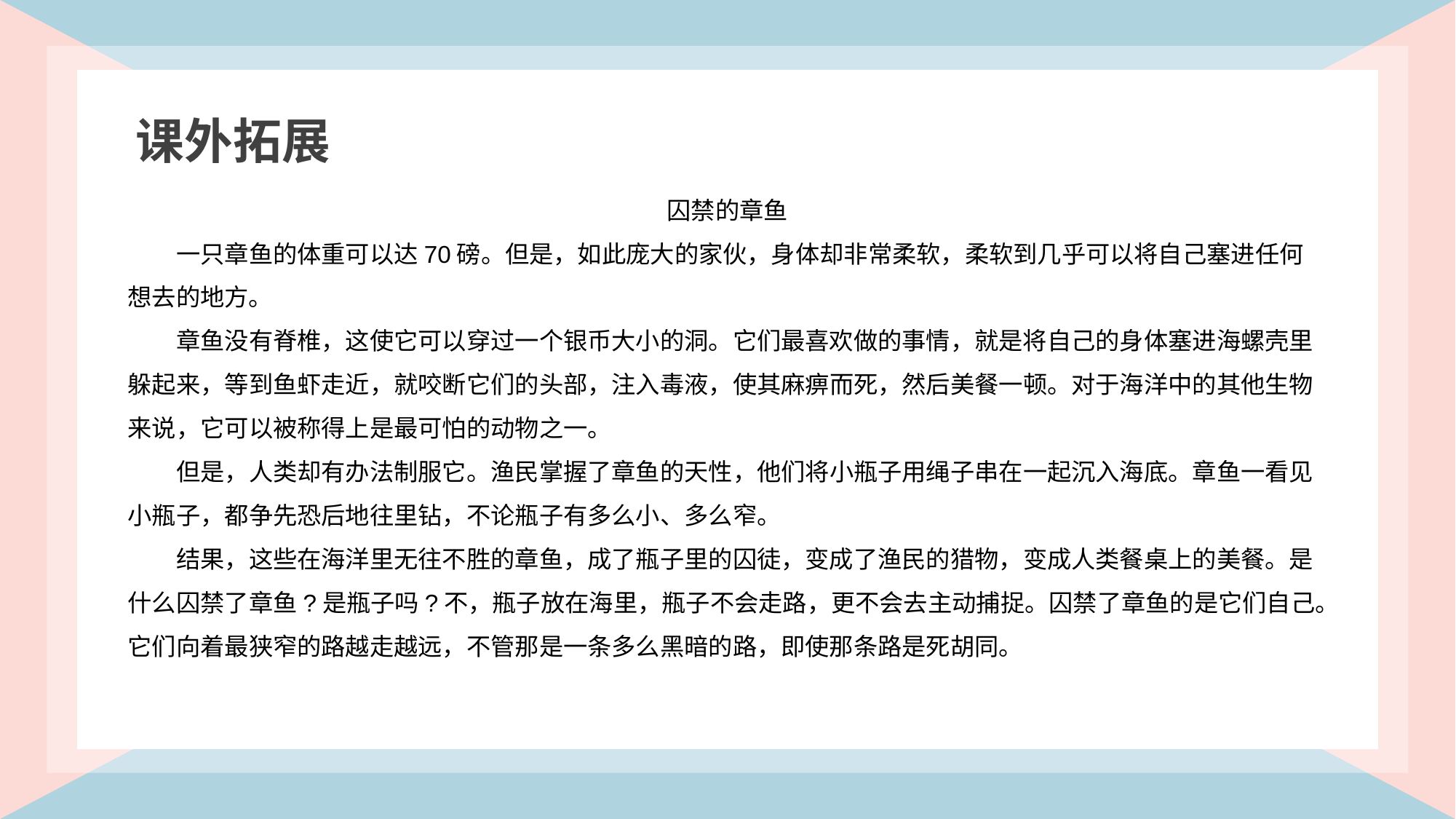

课外拓展
囚禁的章鱼
　　一只章鱼的体重可以达70磅。但是，如此庞大的家伙，身体却非常柔软，柔软到几乎可以将自己塞进任何想去的地方。
　　章鱼没有脊椎，这使它可以穿过一个银币大小的洞。它们最喜欢做的事情，就是将自己的身体塞进海螺壳里躲起来，等到鱼虾走近，就咬断它们的头部，注入毒液，使其麻痹而死，然后美餐一顿。对于海洋中的其他生物来说，它可以被称得上是最可怕的动物之一。
　　但是，人类却有办法制服它。渔民掌握了章鱼的天性，他们将小瓶子用绳子串在一起沉入海底。章鱼一看见小瓶子，都争先恐后地往里钻，不论瓶子有多么小、多么窄。
　　结果，这些在海洋里无往不胜的章鱼，成了瓶子里的囚徒，变成了渔民的猎物，变成人类餐桌上的美餐。是什么囚禁了章鱼?是瓶子吗?不，瓶子放在海里，瓶子不会走路，更不会去主动捕捉。囚禁了章鱼的是它们自己。它们向着最狭窄的路越走越远，不管那是一条多么黑暗的路，即使那条路是死胡同。